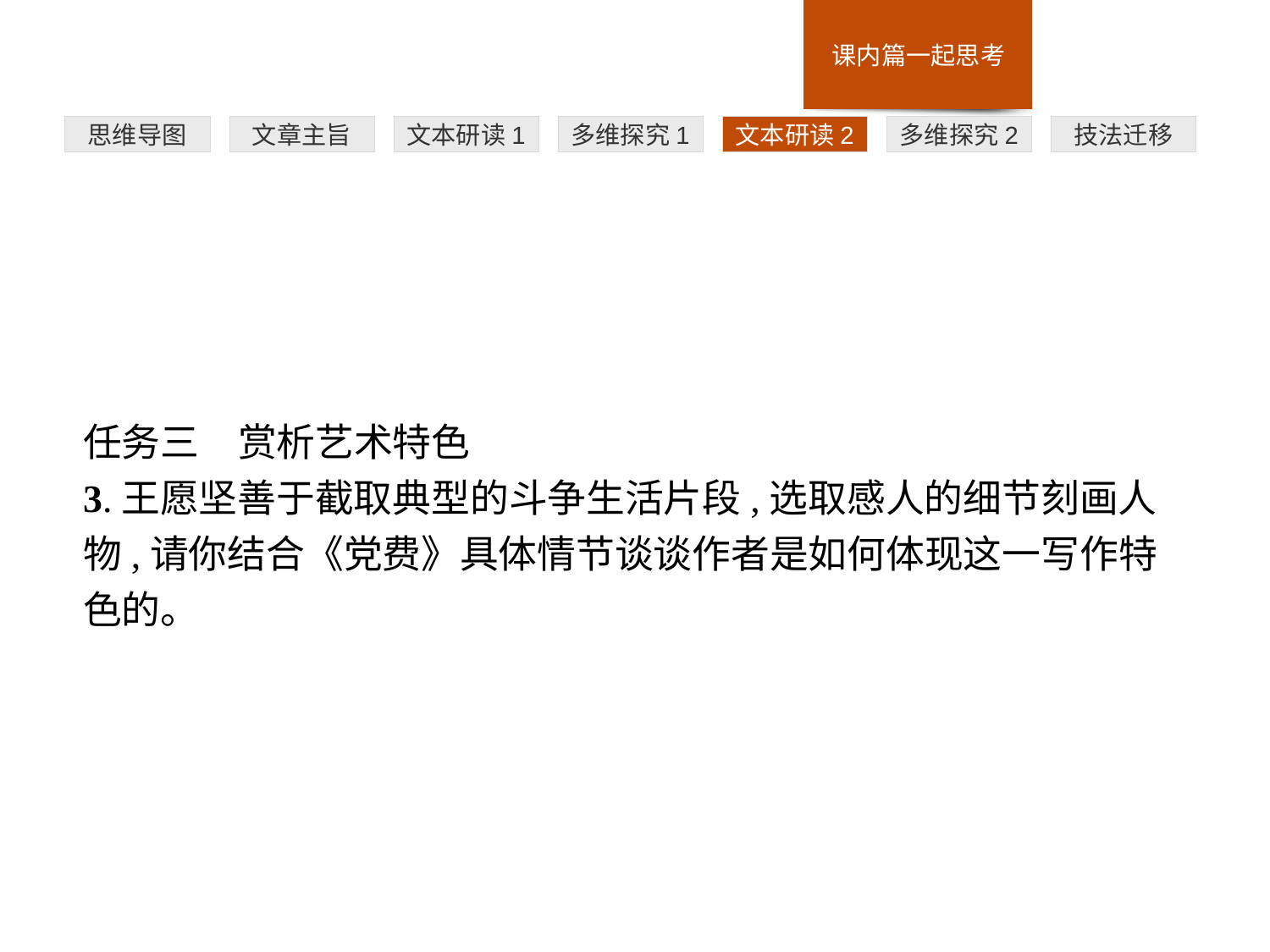

多维探究1
思维导图
文章主旨
文本研读1
文本研读2
多维探究2
技法迁移
任务三　赏析艺术特色
3.王愿坚善于截取典型的斗争生活片段,选取感人的细节刻画人物,请你结合《党费》具体情节谈谈作者是如何体现这一写作特色的。